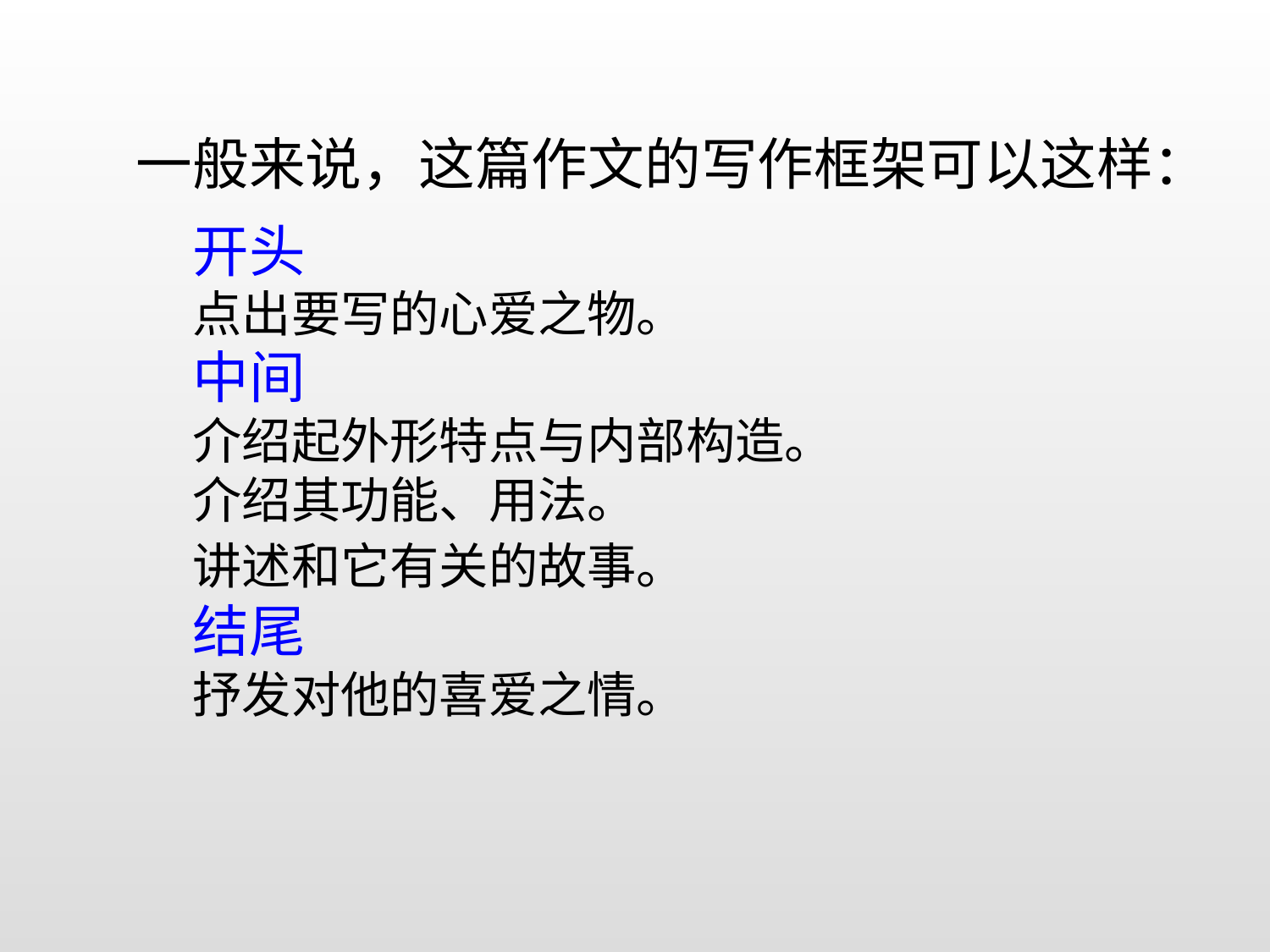

一般来说，这篇作文的写作框架可以这样：
开头
点出要写的心爱之物。
中间
介绍起外形特点与内部构造。
介绍其功能、用法。
讲述和它有关的故事。
结尾
抒发对他的喜爱之情。